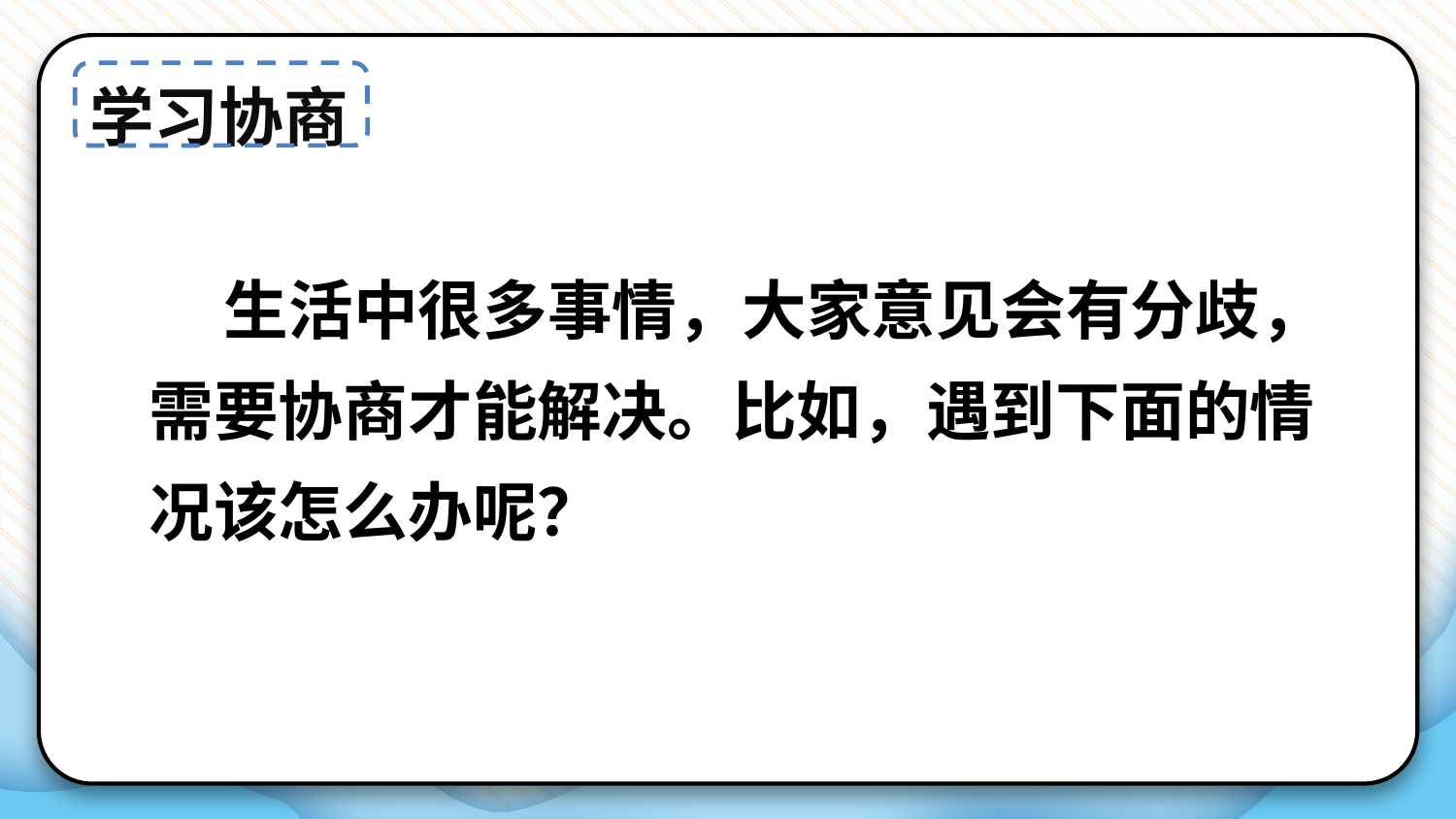

学习协商

    生活中很多事情，大家意见会有分歧，需要协商才能解决。比如，遇到下面的情况该怎么办呢？